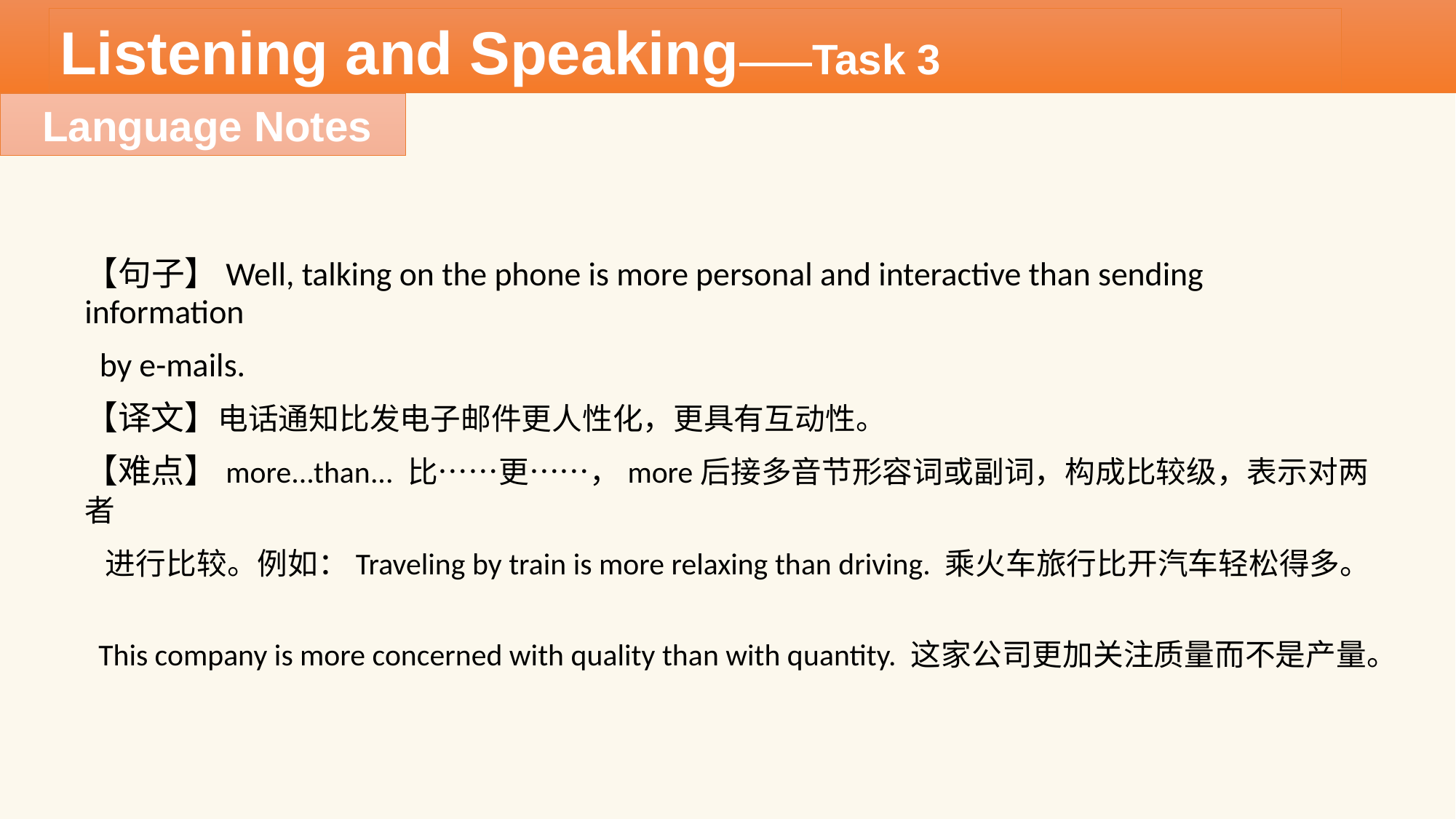

Listening and Speaking——Task 3
Language Notes
【句子】Well, talking on the phone is more personal and interactive than sending information
  by e-mails.
【译文】电话通知比发电子邮件更人性化，更具有互动性。
【难点】more...than... 比……更……，more后接多音节形容词或副词，构成比较级，表示对两者
  进行比较。例如：Traveling by train is more relaxing than driving. 乘火车旅行比开汽车轻松得多。
  This company is more concerned with quality than with quantity. 这家公司更加关注质量而不是产量。